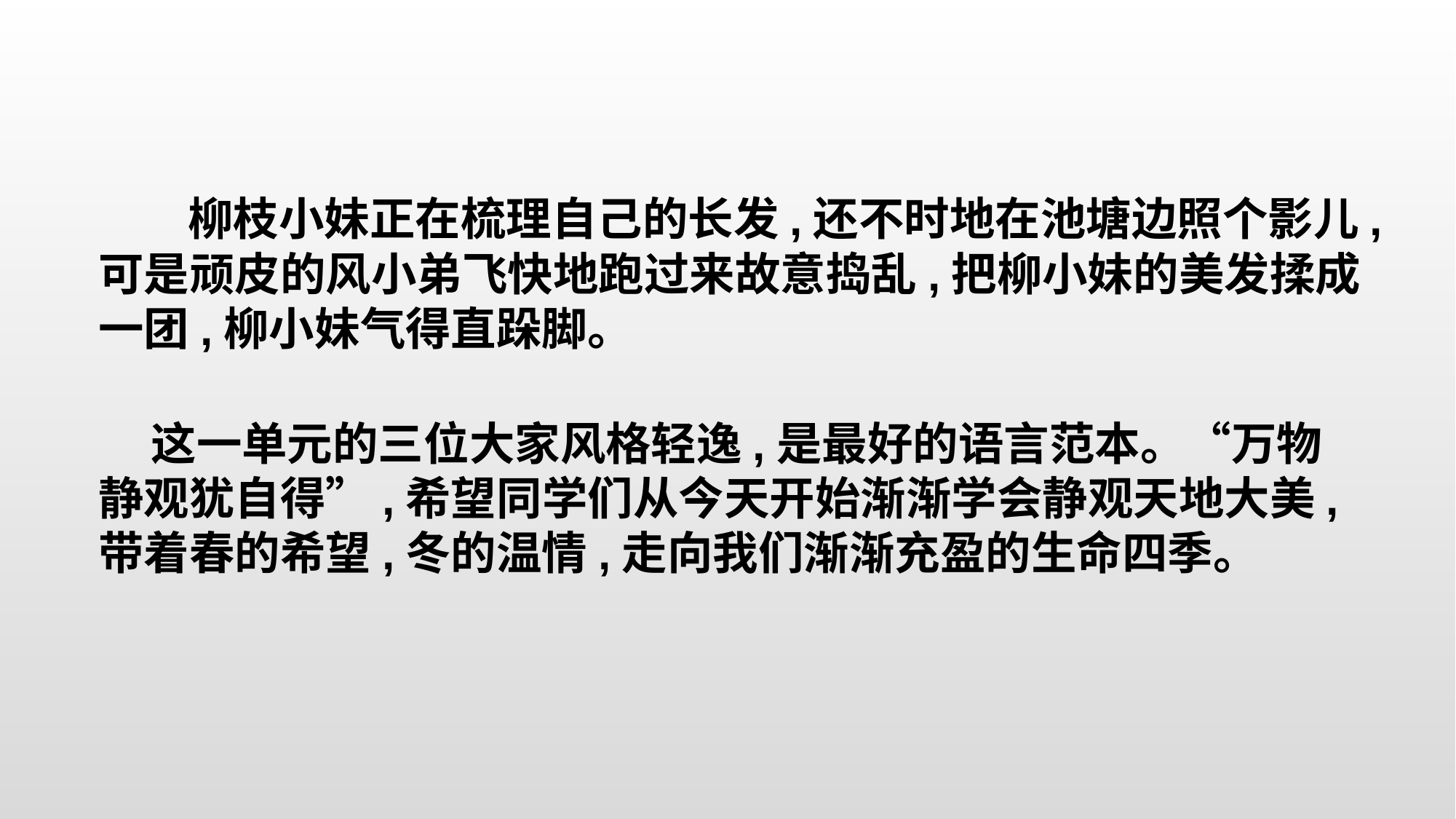

柳枝小妹正在梳理自己的长发,还不时地在池塘边照个影儿,可是顽皮的风小弟飞快地跑过来故意捣乱,把柳小妹的美发揉成一团,柳小妹气得直跺脚。
    这一单元的三位大家风格轻逸,是最好的语言范本。“万物静观犹自得”,希望同学们从今天开始渐渐学会静观天地大美,带着春的希望,冬的温情,走向我们渐渐充盈的生命四季。